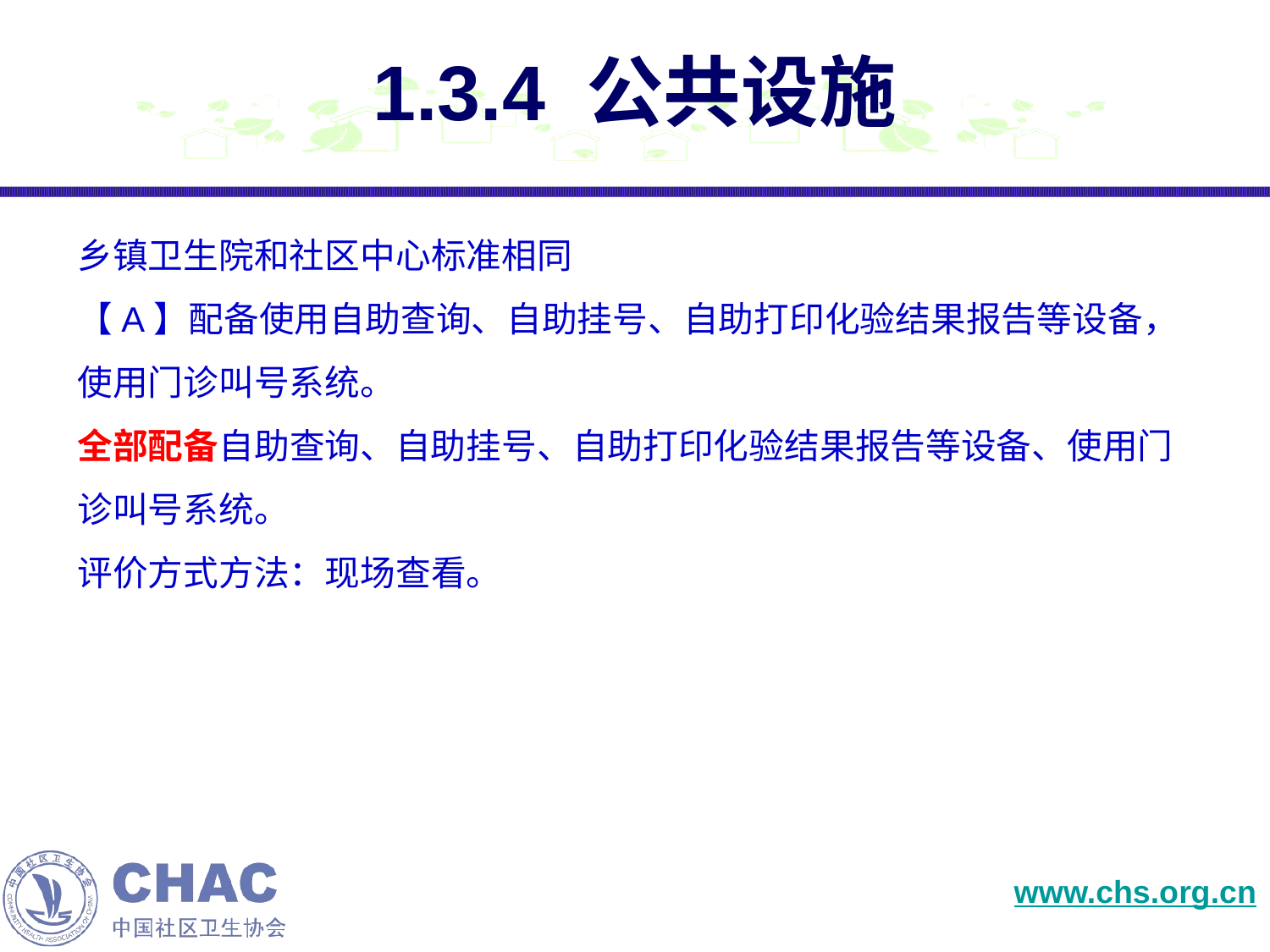

# 1.3.4 公共设施
乡镇卫生院和社区中心标准相同
【A】配备使用自助查询、自助挂号、自助打印化验结果报告等设备，使用门诊叫号系统。
全部配备自助查询、自助挂号、自助打印化验结果报告等设备、使用门诊叫号系统。
评价方式方法：现场查看。